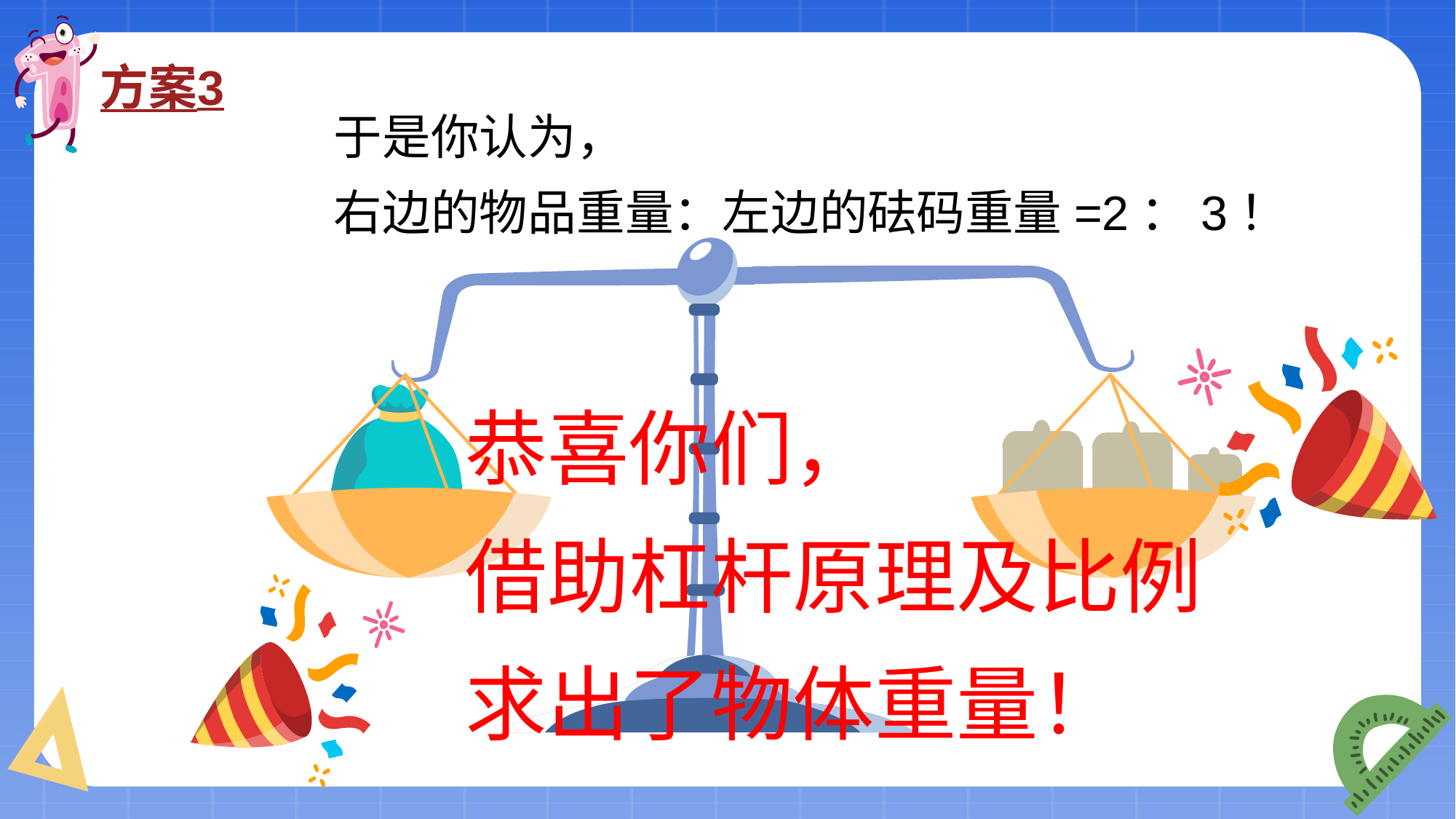

于是你认为，
右边的物品重量：左边的砝码重量=2：3！
# 方案3

恭喜你们，
借助杠杆原理及比例
求出了物体重量！